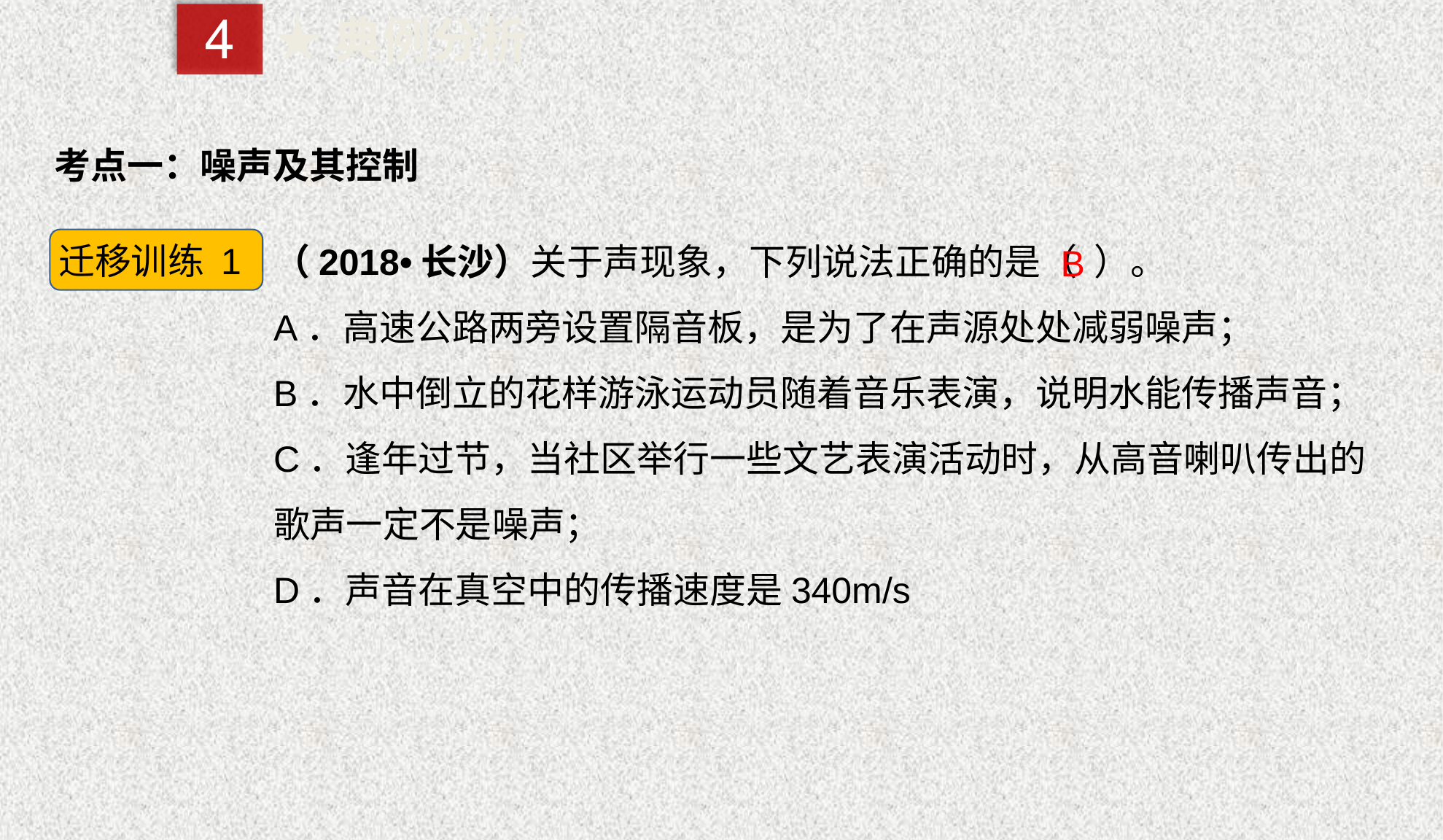

4
★典例分析
考点一：噪声及其控制
（2018•长沙）关于声现象，下列说法正确的是（  ）。
A．高速公路两旁设置隔音板，是为了在声源处处减弱噪声；
B．水中倒立的花样游泳运动员随着音乐表演，说明水能传播声音；
C．逢年过节，当社区举行一些文艺表演活动时，从高音喇叭传出的歌声一定不是噪声；
D．声音在真空中的传播速度是340m/s
迁移训练 1
B